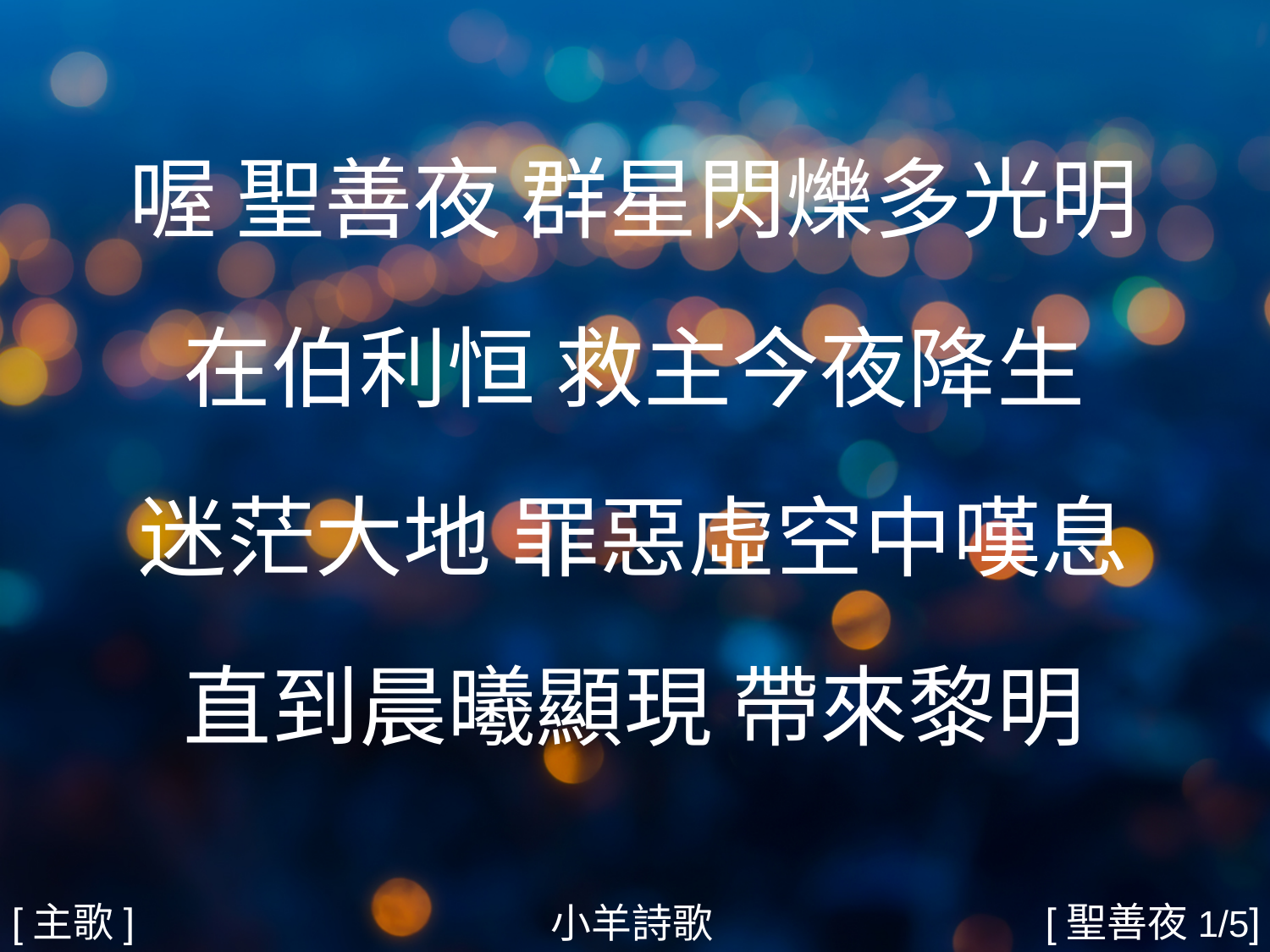

喔 聖善夜 群星閃爍多光明

在伯利恒 救主今夜降生

迷茫大地 罪惡虛空中嘆息

直到晨曦顯現 帶來黎明

#

[主歌]
[聖善夜1/5]
小羊詩歌